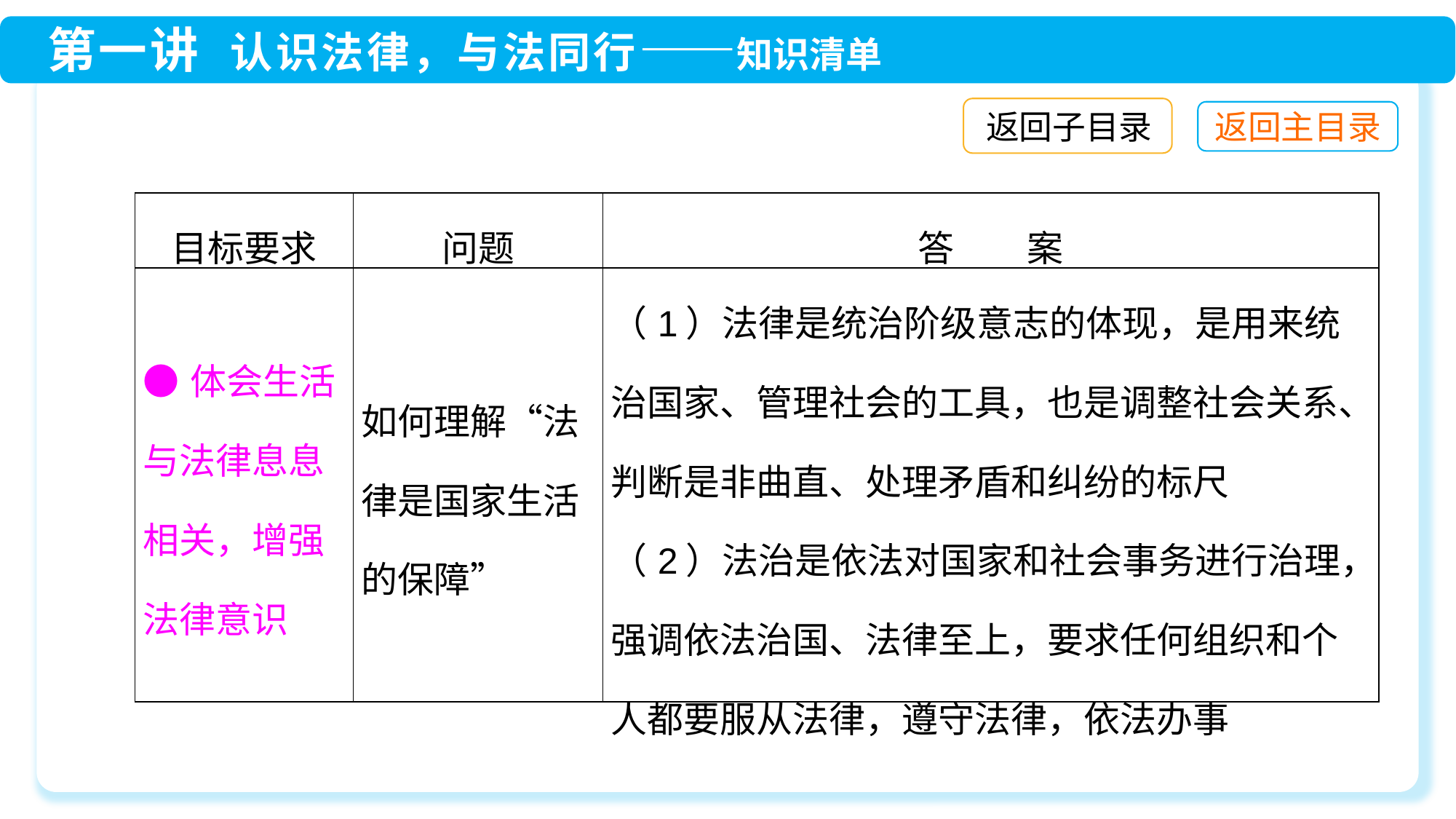

返回子目录
| 目标要求 | 问题 | 答　　案 |
| --- | --- | --- |
| ●体会生活与法律息息相关，增强法律意识 | 如何理解“法律是国家生活的保障” | （1）法律是统治阶级意志的体现，是用来统治国家、管理社会的工具，也是调整社会关系、判断是非曲直、处理矛盾和纠纷的标尺 （2）法治是依法对国家和社会事务进行治理，强调依法治国、法律至上，要求任何组织和个人都要服从法律，遵守法律，依法办事 |